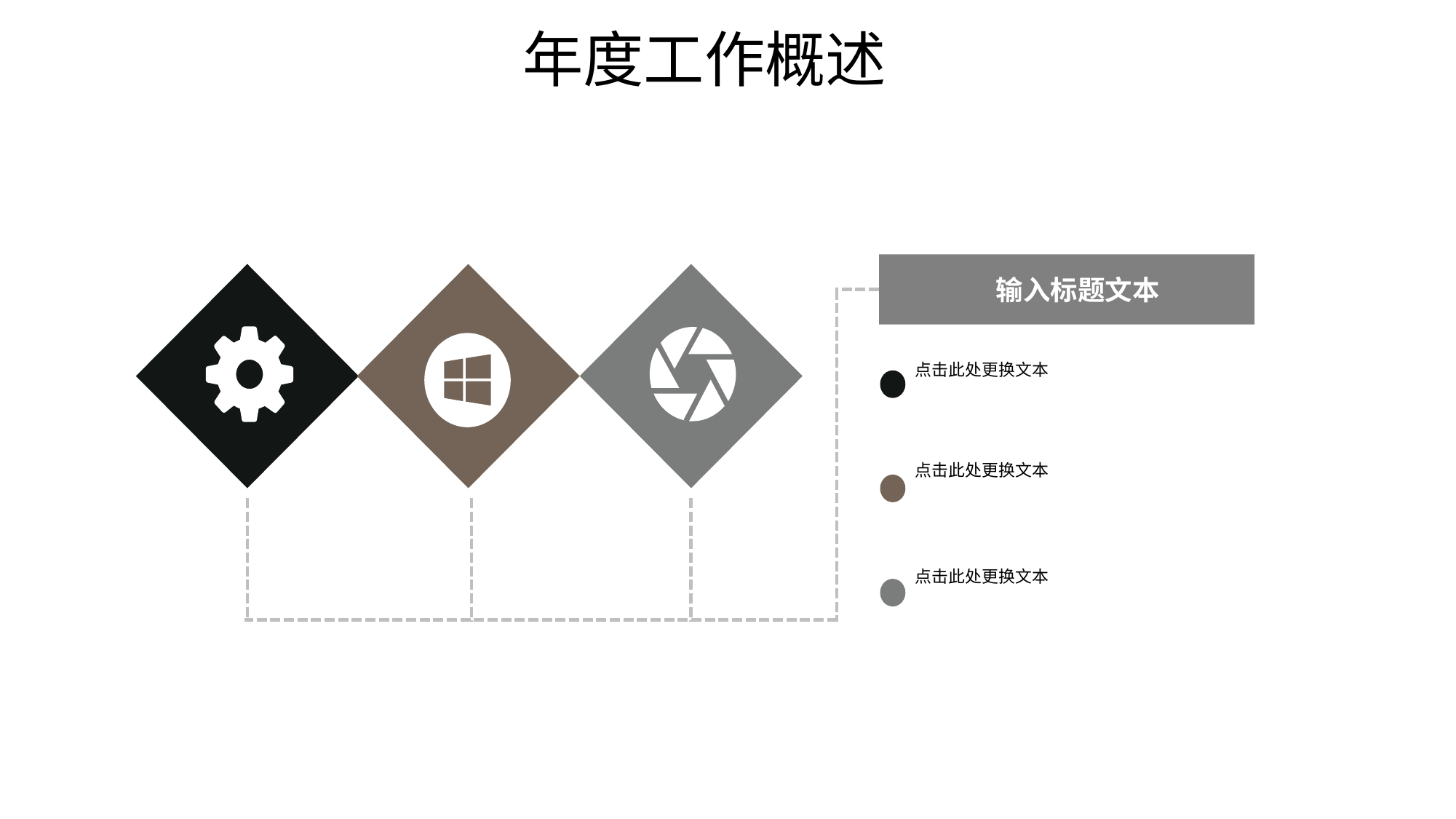

年度工作概述
输入标题文本

点击此处更换文本

点击此处更换文本

点击此处更换文本